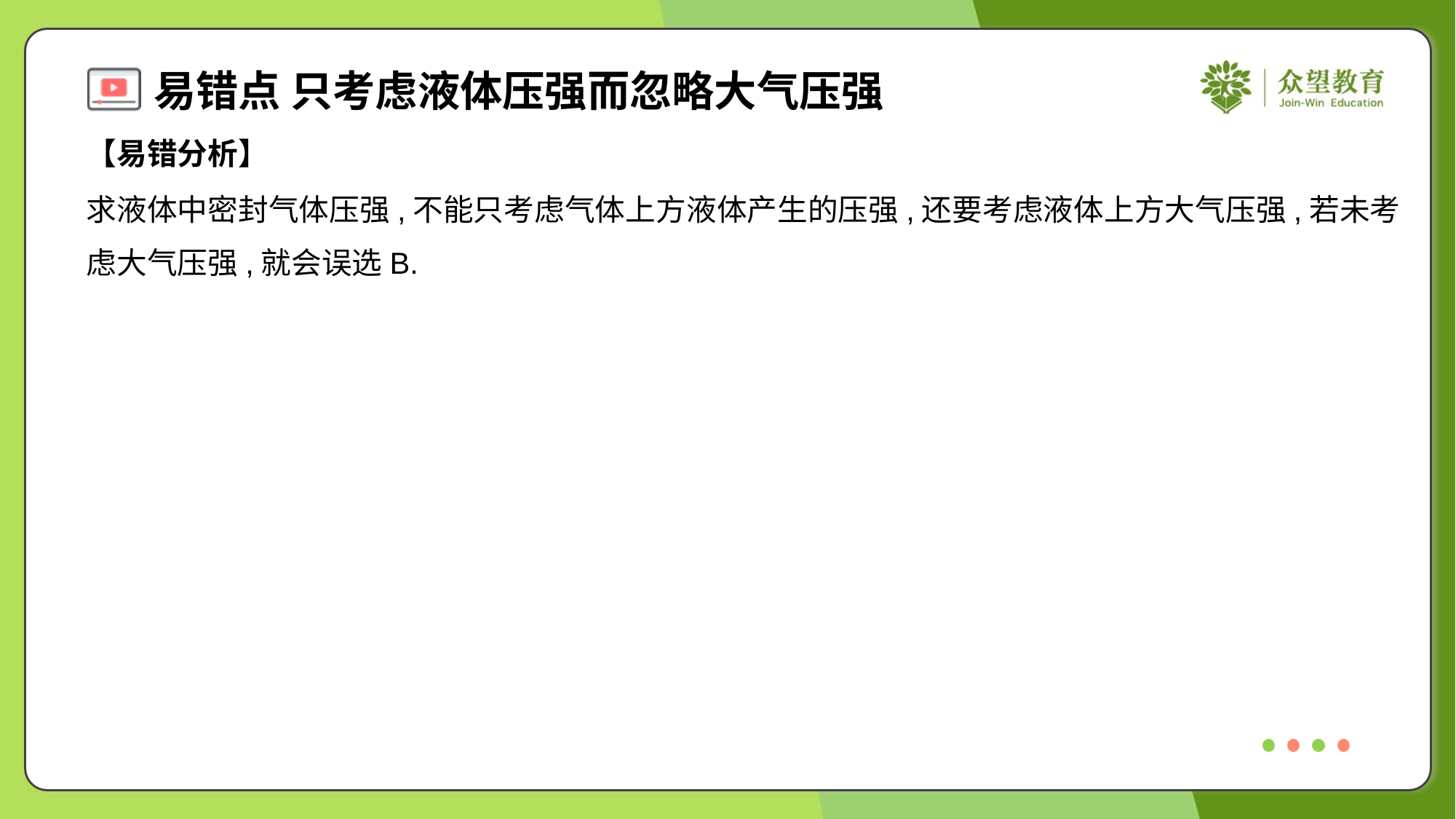

【易错分析】
求液体中密封气体压强,不能只考虑气体上方液体产生的压强,还要考虑液体上方大气压强,若未考
虑大气压强,就会误选B.